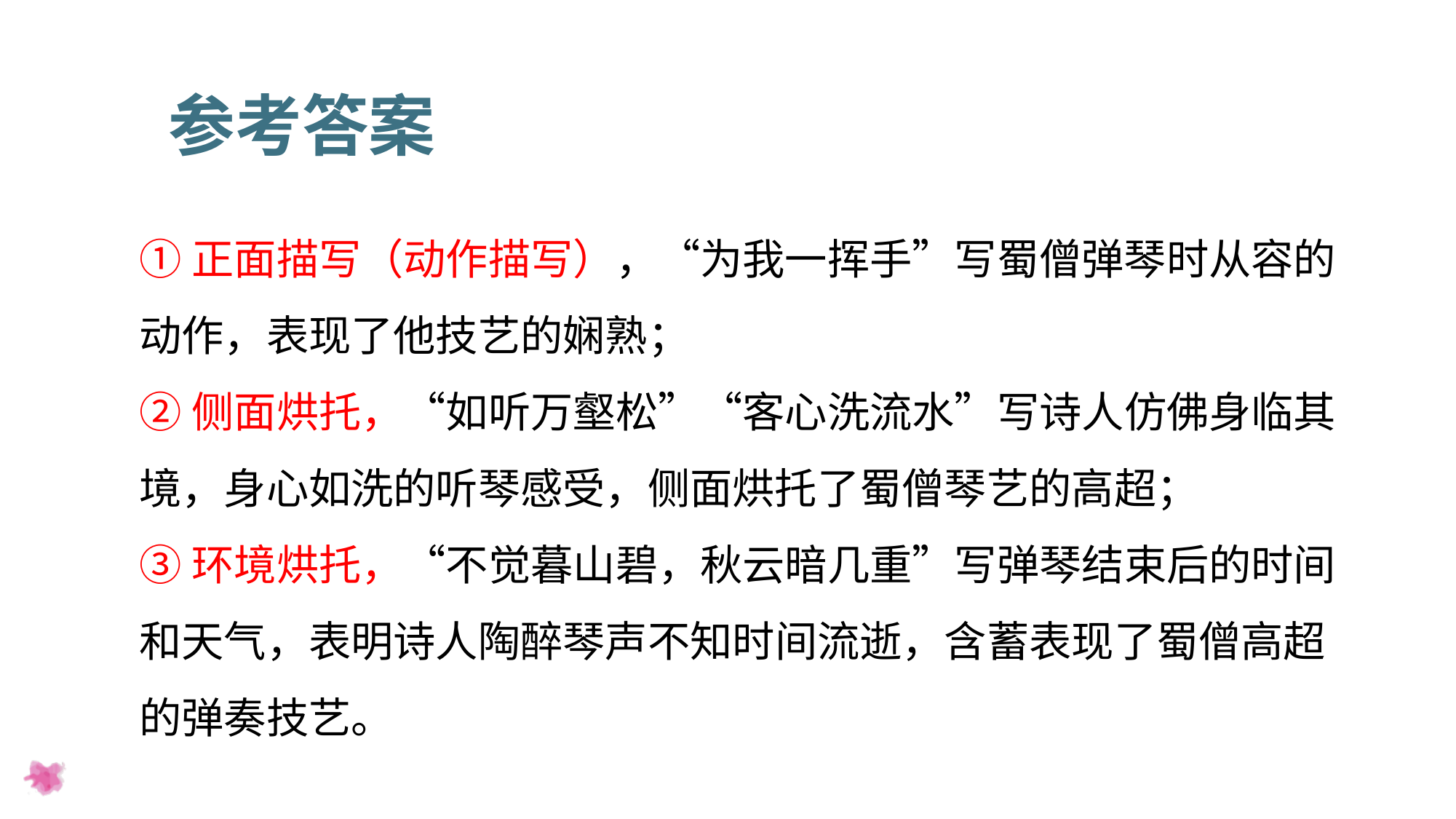

参考答案
①正面描写（动作描写），“为我一挥手”写蜀僧弹琴时从容的动作，表现了他技艺的娴熟；
②侧面烘托，“如听万壑松”“客心洗流水”写诗人仿佛身临其境，身心如洗的听琴感受，侧面烘托了蜀僧琴艺的高超；
③环境烘托，“不觉暮山碧，秋云暗几重”写弹琴结束后的时间和天气，表明诗人陶醉琴声不知时间流逝，含蓄表现了蜀僧高超的弹奏技艺。